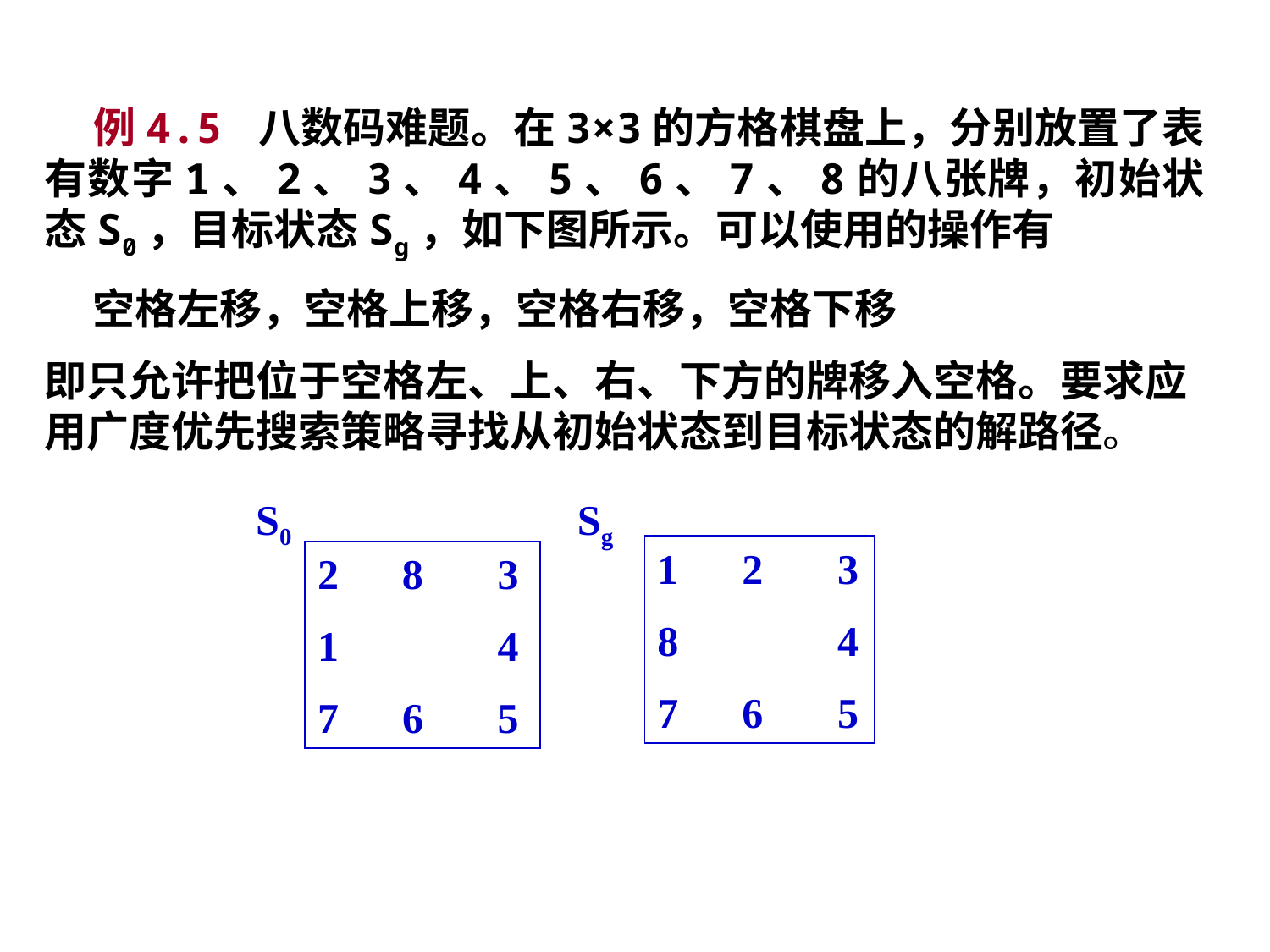

例4.5 八数码难题。在3×3的方格棋盘上，分别放置了表有数字1、2、3、4、5、6、7、8的八张牌，初始状态S0，目标状态Sg，如下图所示。可以使用的操作有
    空格左移，空格上移，空格右移，空格下移
即只允许把位于空格左、上、右、下方的牌移入空格。要求应用广度优先搜索策略寻找从初始状态到目标状态的解路径。
S0                           Sg
1      2       3
8               4
7      6       5
  8       3
1               4
7      6       5